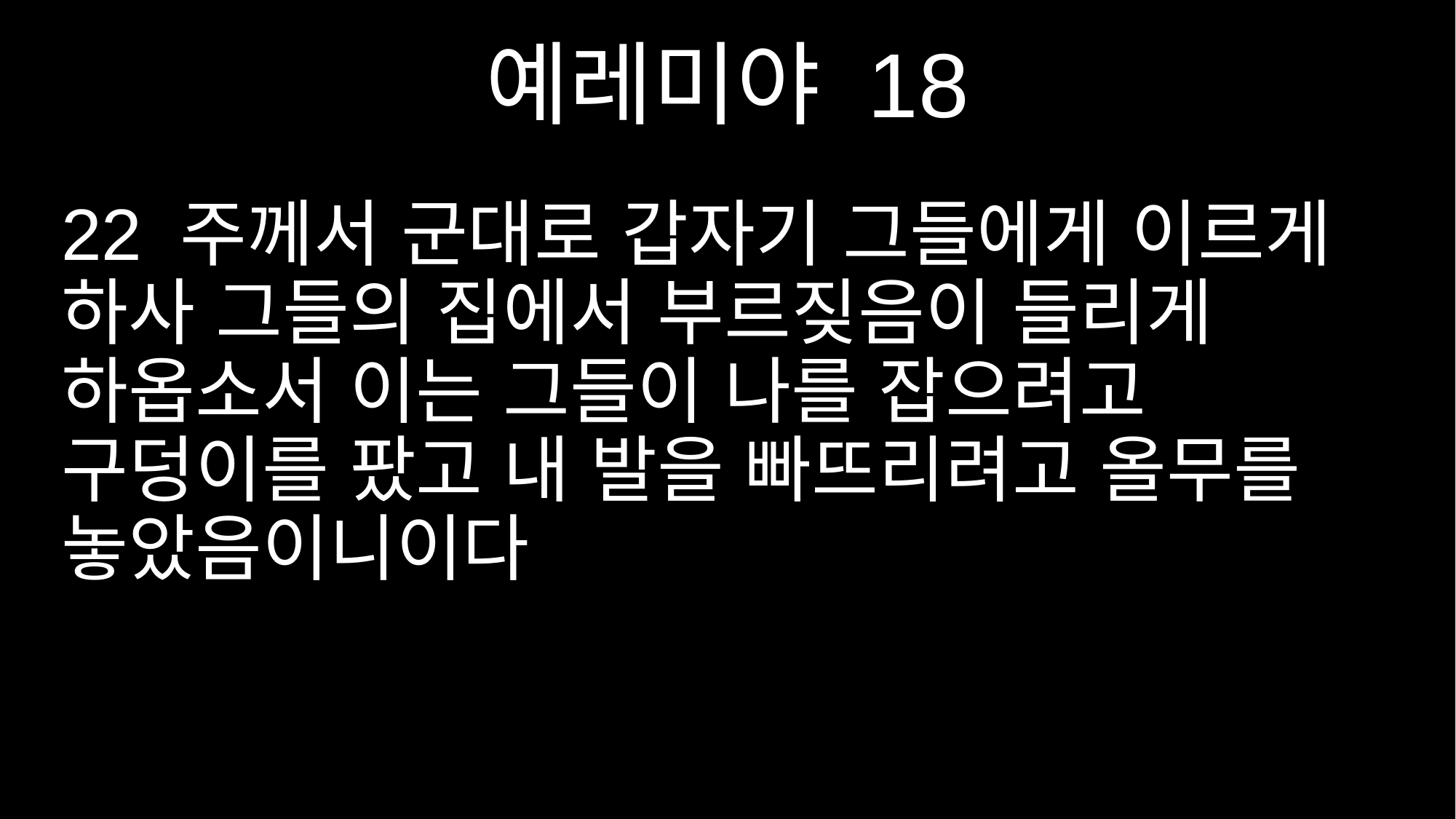

예레미야 18
22 주께서 군대로 갑자기 그들에게 이르게 하사 그들의 집에서 부르짖음이 들리게 하옵소서 이는 그들이 나를 잡으려고 구덩이를 팠고 내 발을 빠뜨리려고 올무를 놓았음이니이다